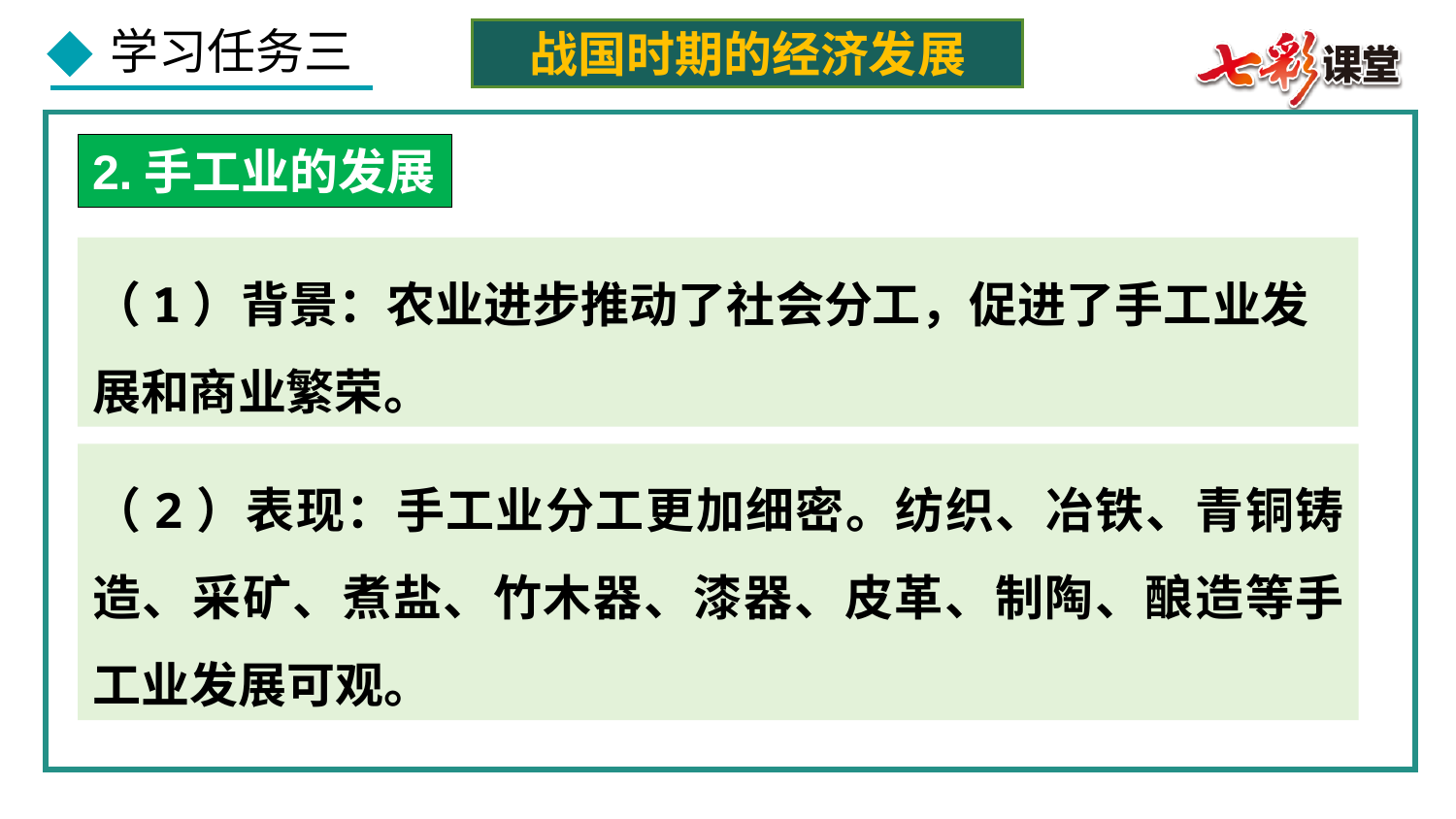

战国时期的经济发展
2.手工业的发展
（1）背景：农业进步推动了社会分工，促进了手工业发展和商业繁荣。
（2）表现：手工业分工更加细密。纺织、冶铁、青铜铸造、采矿、煮盐、竹木器、漆器、皮革、制陶、酿造等手工业发展可观。